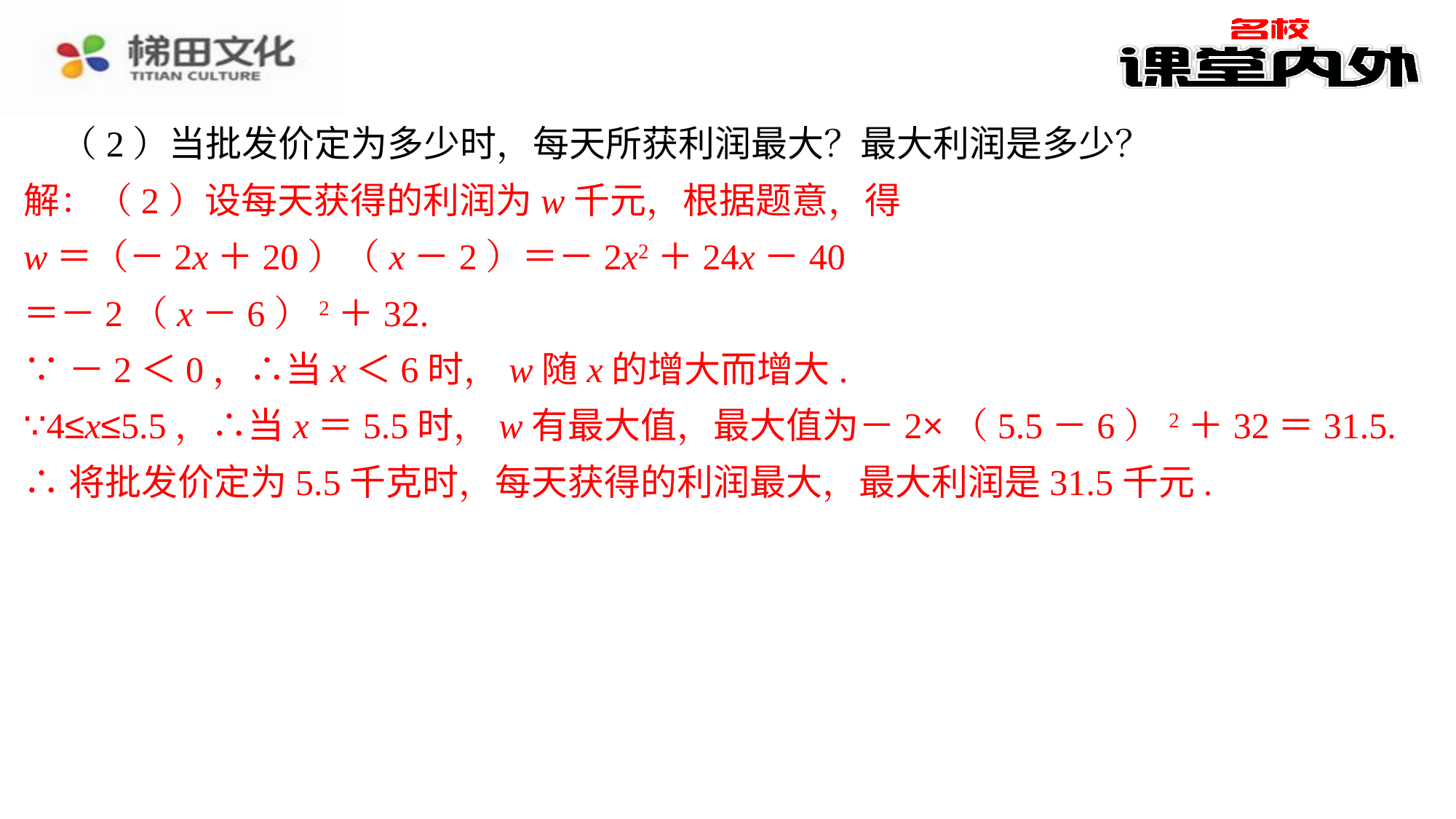

（2）当批发价定为多少时，每天所获利润最大？最大利润是多少？
解：（2）设每天获得的利润为w千元，根据题意，得
w＝（－2x＋20）（x－2）＝－2x2＋24x－40
＝－2（x－6）2＋32.
∵－2＜0，∴当x＜6时，w随x的增大而增大.
∵4≤x≤5.5，∴当x＝5.5时，w有最大值，最大值为－2×（5.5－6）2＋32＝31.5.
∴将批发价定为5.5千克时，每天获得的利润最大，最大利润是31.5千元.